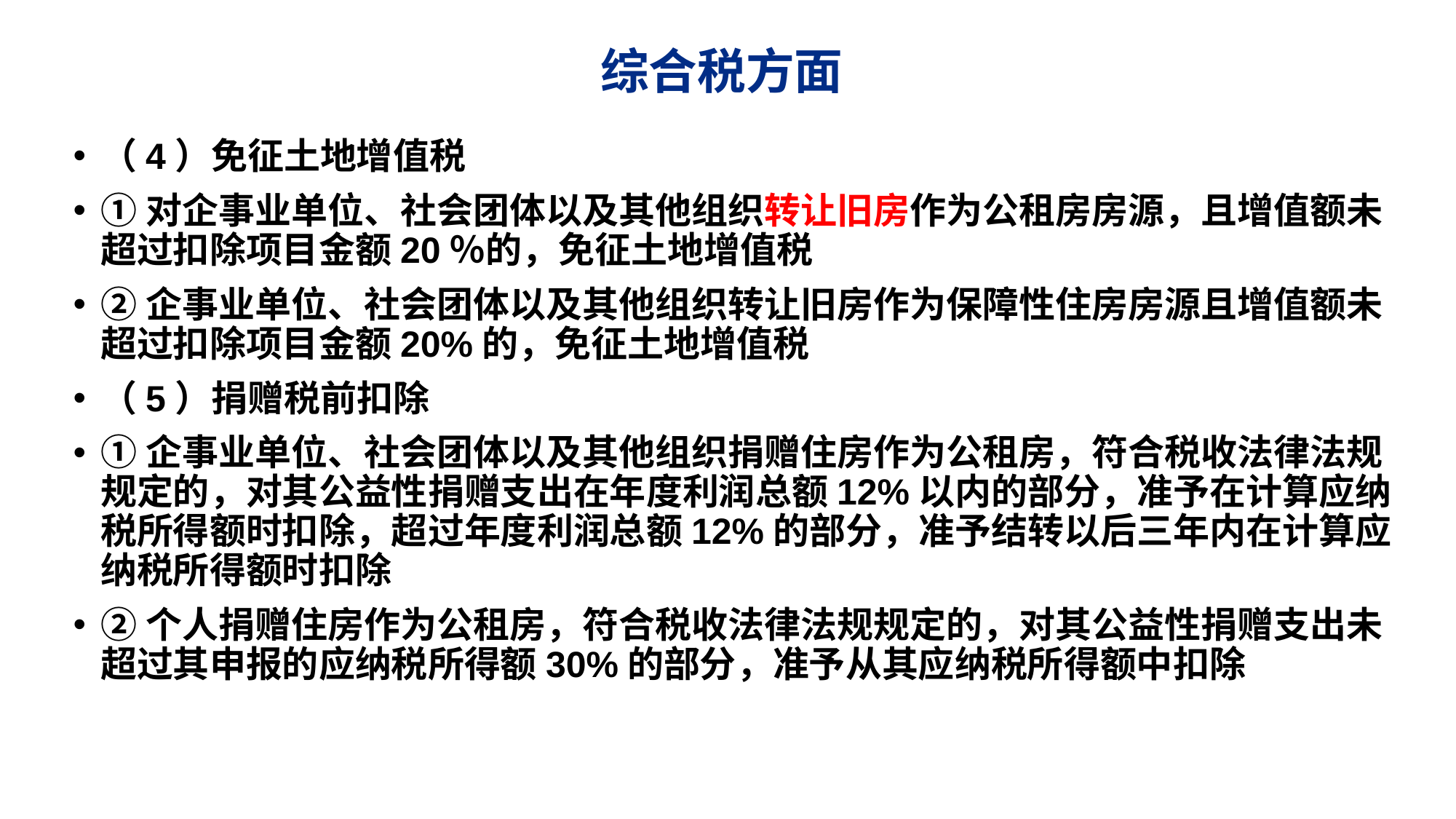

# 综合税方面
（4）免征土地增值税
①对企事业单位、社会团体以及其他组织转让旧房作为公租房房源，且增值额未超过扣除项目金额20％的，免征土地增值税
②企事业单位、社会团体以及其他组织转让旧房作为保障性住房房源且增值额未超过扣除项目金额20%的，免征土地增值税
（5）捐赠税前扣除
①企事业单位、社会团体以及其他组织捐赠住房作为公租房，符合税收法律法规规定的，对其公益性捐赠支出在年度利润总额12%以内的部分，准予在计算应纳税所得额时扣除，超过年度利润总额12%的部分，准予结转以后三年内在计算应纳税所得额时扣除
②个人捐赠住房作为公租房，符合税收法律法规规定的，对其公益性捐赠支出未超过其申报的应纳税所得额30%的部分，准予从其应纳税所得额中扣除